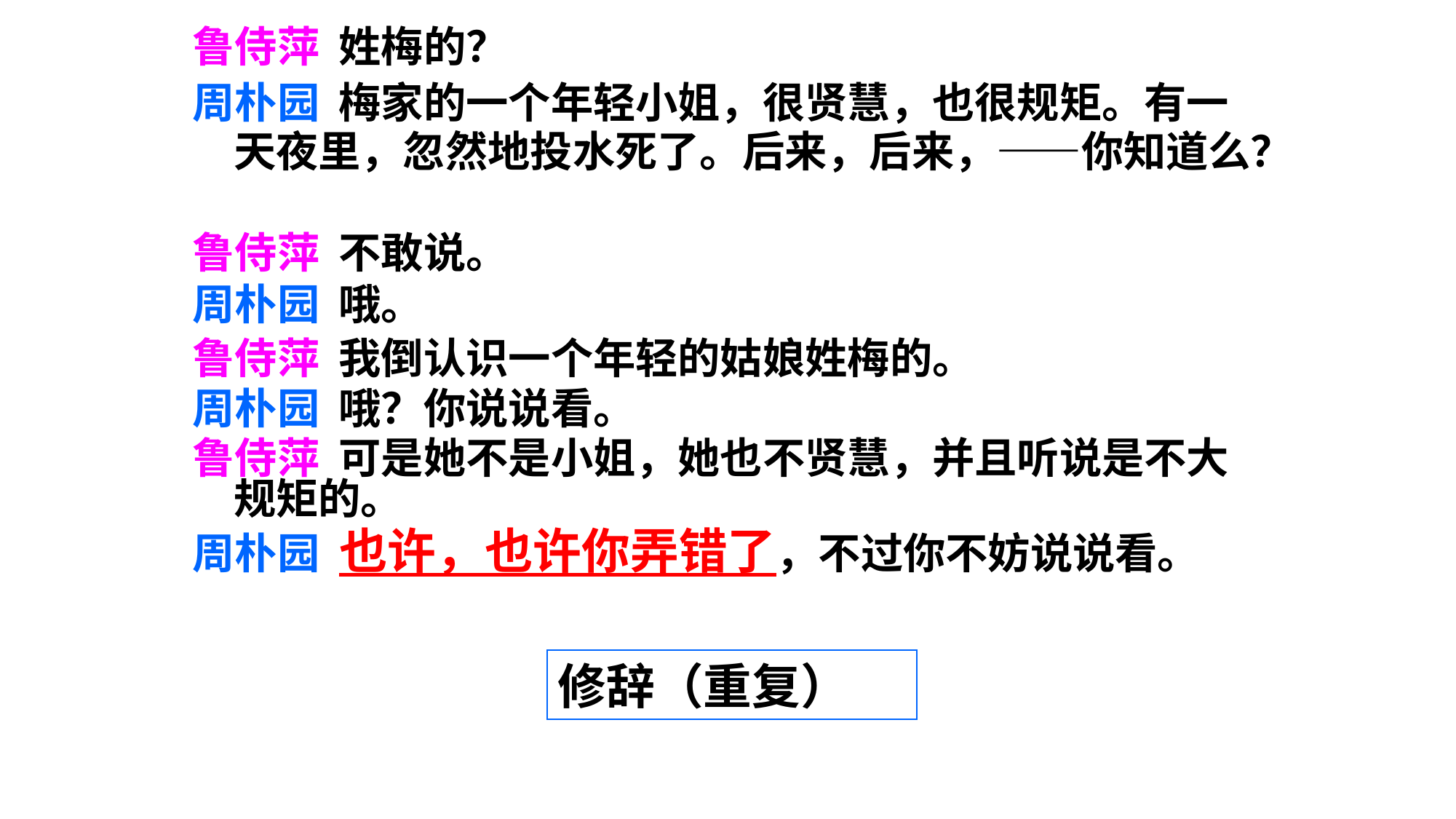

鲁侍萍  姓梅的？
周朴园  梅家的一个年轻小姐，很贤慧，也很规矩。有一天夜里，忽然地投水死了。后来，后来，——你知道么？
鲁侍萍  不敢说。
周朴园  哦。
鲁侍萍  我倒认识一个年轻的姑娘姓梅的。
周朴园  哦？你说说看。
鲁侍萍  可是她不是小姐，她也不贤慧，并且听说是不大规矩的。
周朴园  也许，也许你弄错了，不过你不妨说说看。
修辞（重复）